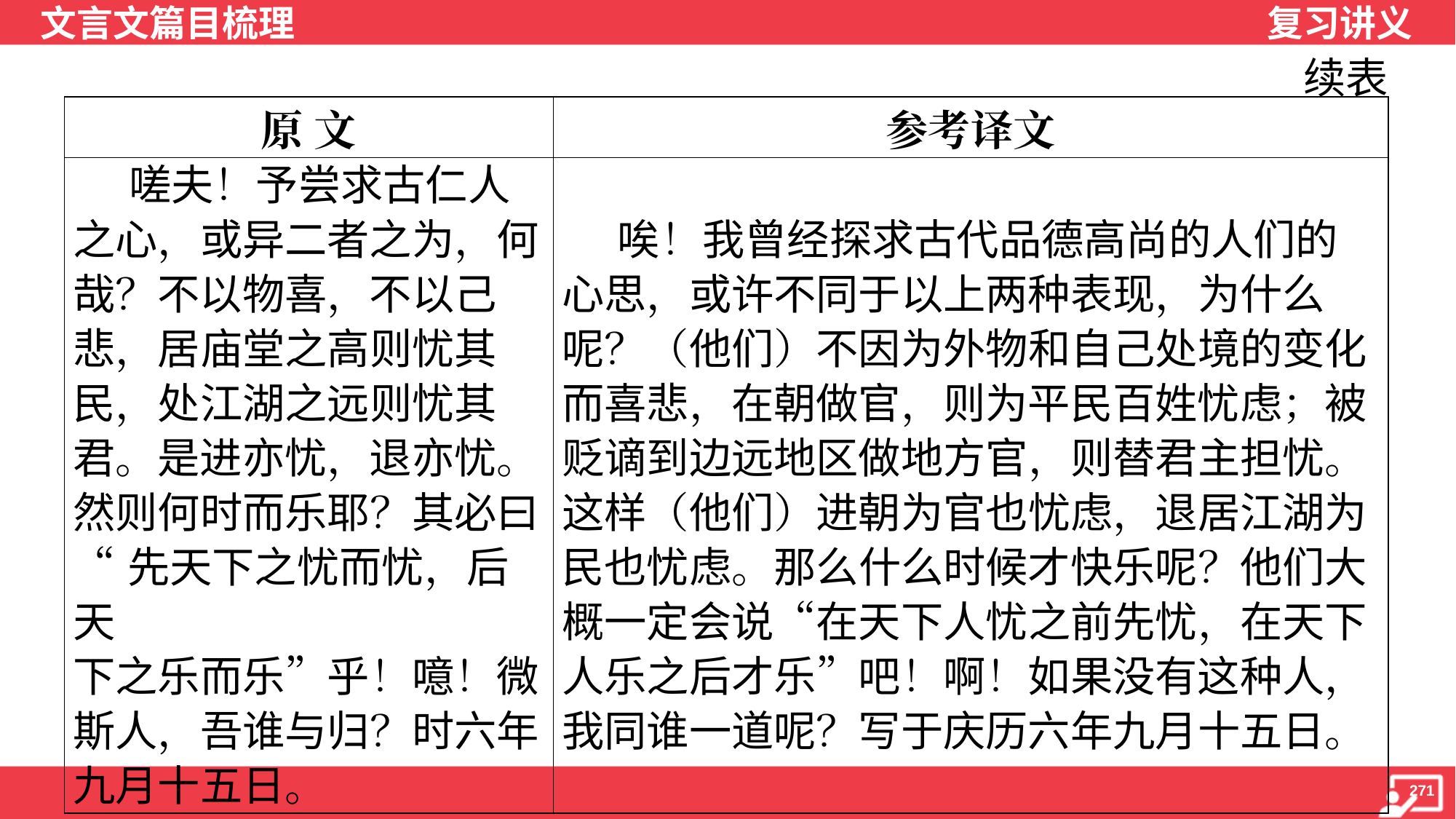

续表
| 原 文 | 参考译文 |
| --- | --- |
| 嗟夫！予尝求古仁人 之心，或异二者之为，何 哉？不以物喜，不以己 悲，居庙堂之高则忧其 民，处江湖之远则忧其 君。是进亦忧，退亦忧。 然则何时而乐耶？其必曰 “先天下之忧而忧，后天 下之乐而乐”乎！噫！微 斯人，吾谁与归？时六年 九月十五日。 | 唉！我曾经探求古代品德高尚的人们的 心思，或许不同于以上两种表现，为什么 呢？（他们）不因为外物和自己处境的变化 而喜悲，在朝做官，则为平民百姓忧虑；被 贬谪到边远地区做地方官，则替君主担忧。 这样（他们）进朝为官也忧虑，退居江湖为 民也忧虑。那么什么时候才快乐呢？他们大 概一定会说“在天下人忧之前先忧，在天下 人乐之后才乐”吧！啊！如果没有这种人， 我同谁一道呢？写于庆历六年九月十五日。 |